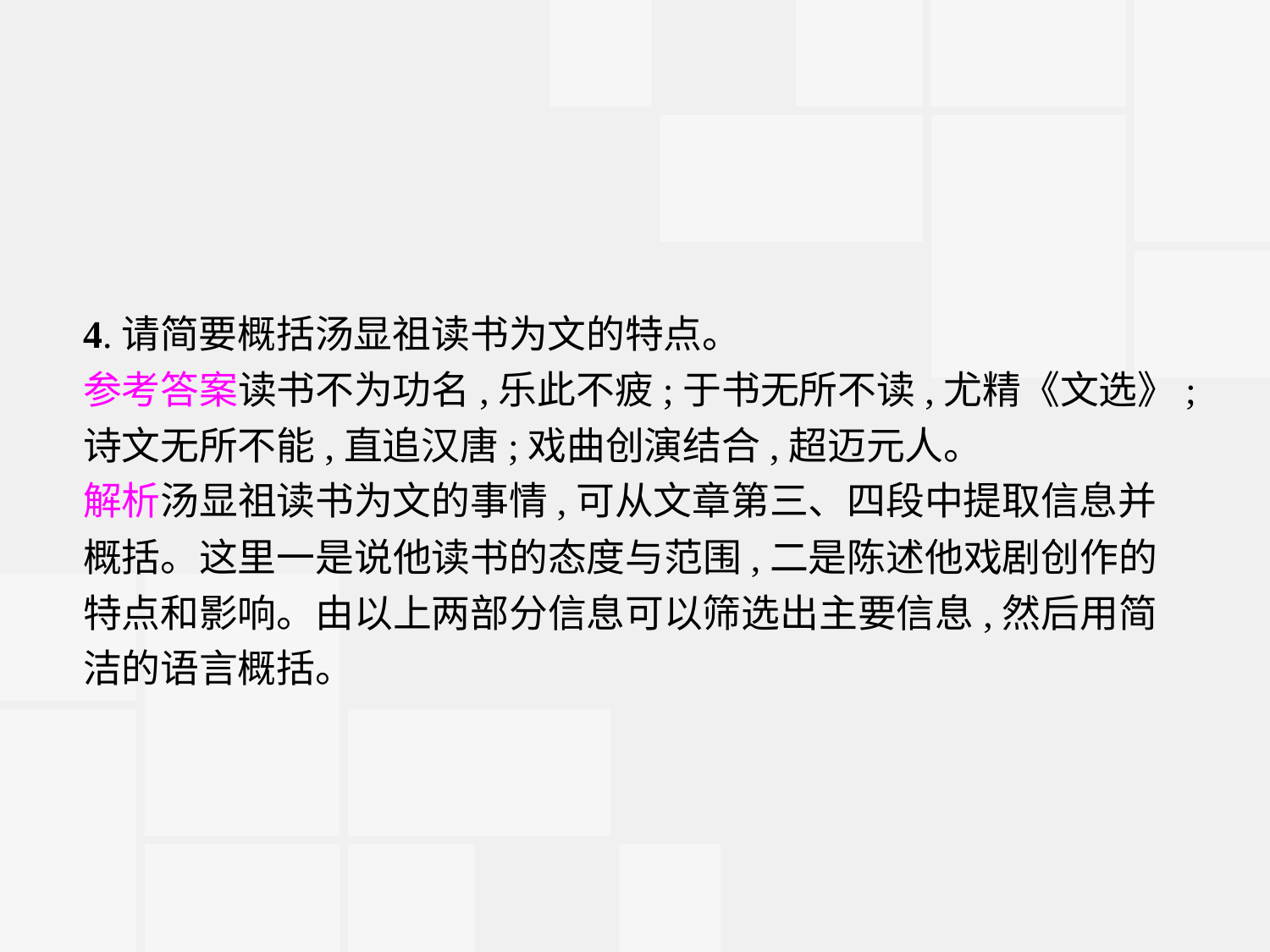

4.请简要概括汤显祖读书为文的特点。
参考答案读书不为功名,乐此不疲;于书无所不读,尤精《文选》;诗文无所不能,直追汉唐;戏曲创演结合,超迈元人。
解析汤显祖读书为文的事情,可从文章第三、四段中提取信息并概括。这里一是说他读书的态度与范围,二是陈述他戏剧创作的特点和影响。由以上两部分信息可以筛选出主要信息,然后用简洁的语言概括。